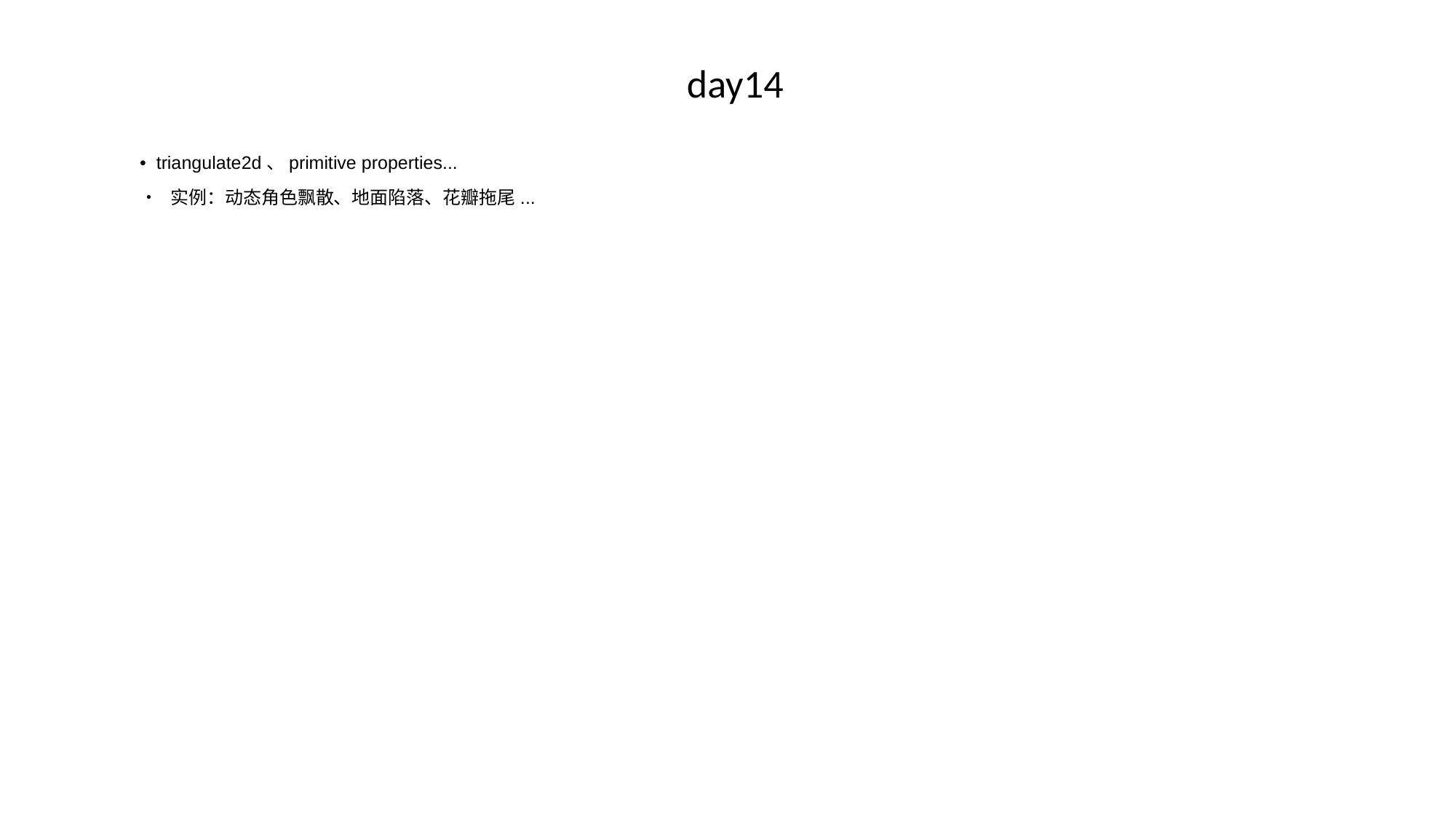

# day14
•  triangulate2d、primitive properties...
•  实例：动态角色飘散、地面陷落、花瓣拖尾...